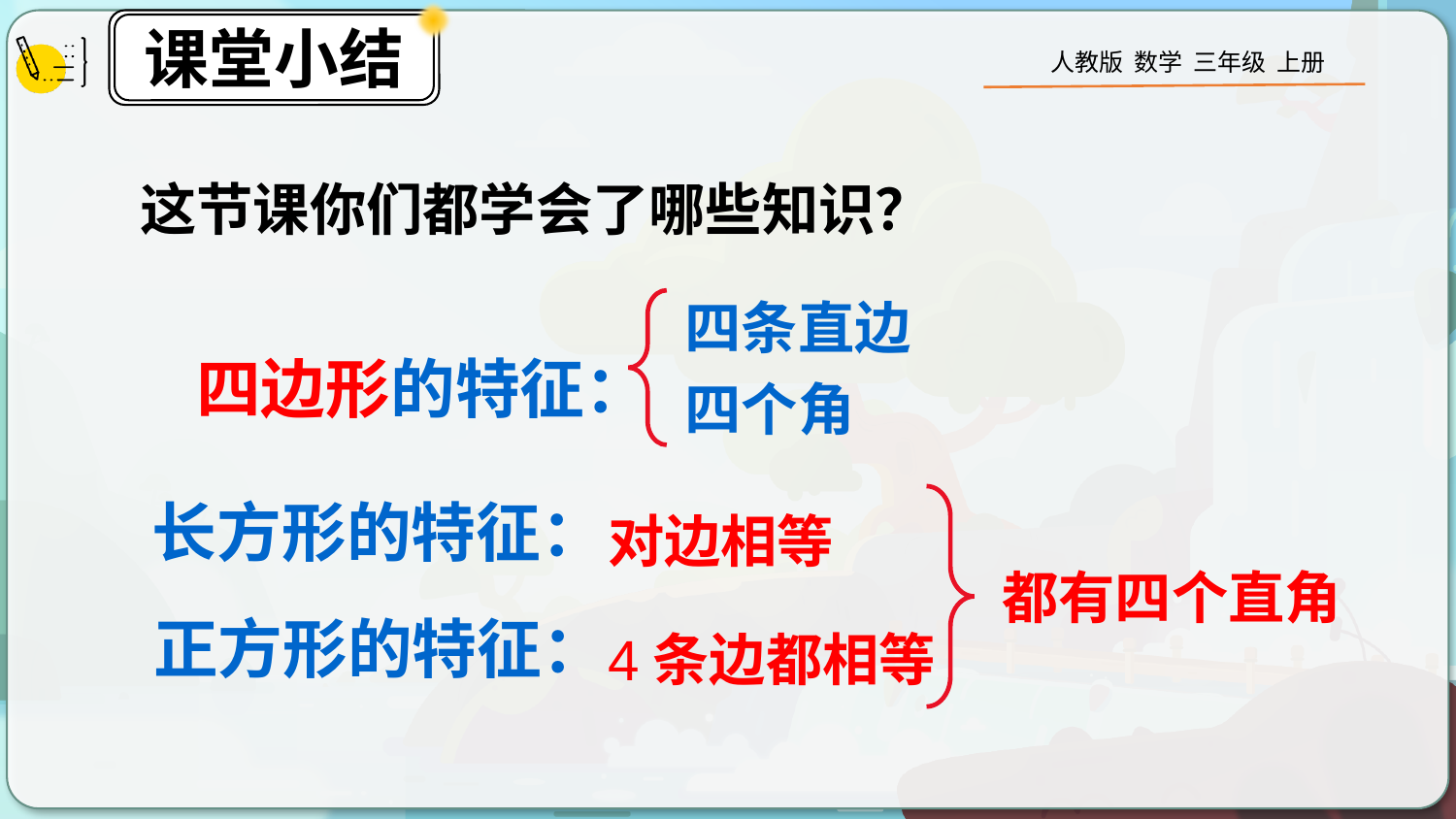

这节课你们都学会了哪些知识？
四条直边
四个角

四边形的特征：
对边相等
长方形的特征：

都有四个直角
正方形的特征：
4条边都相等